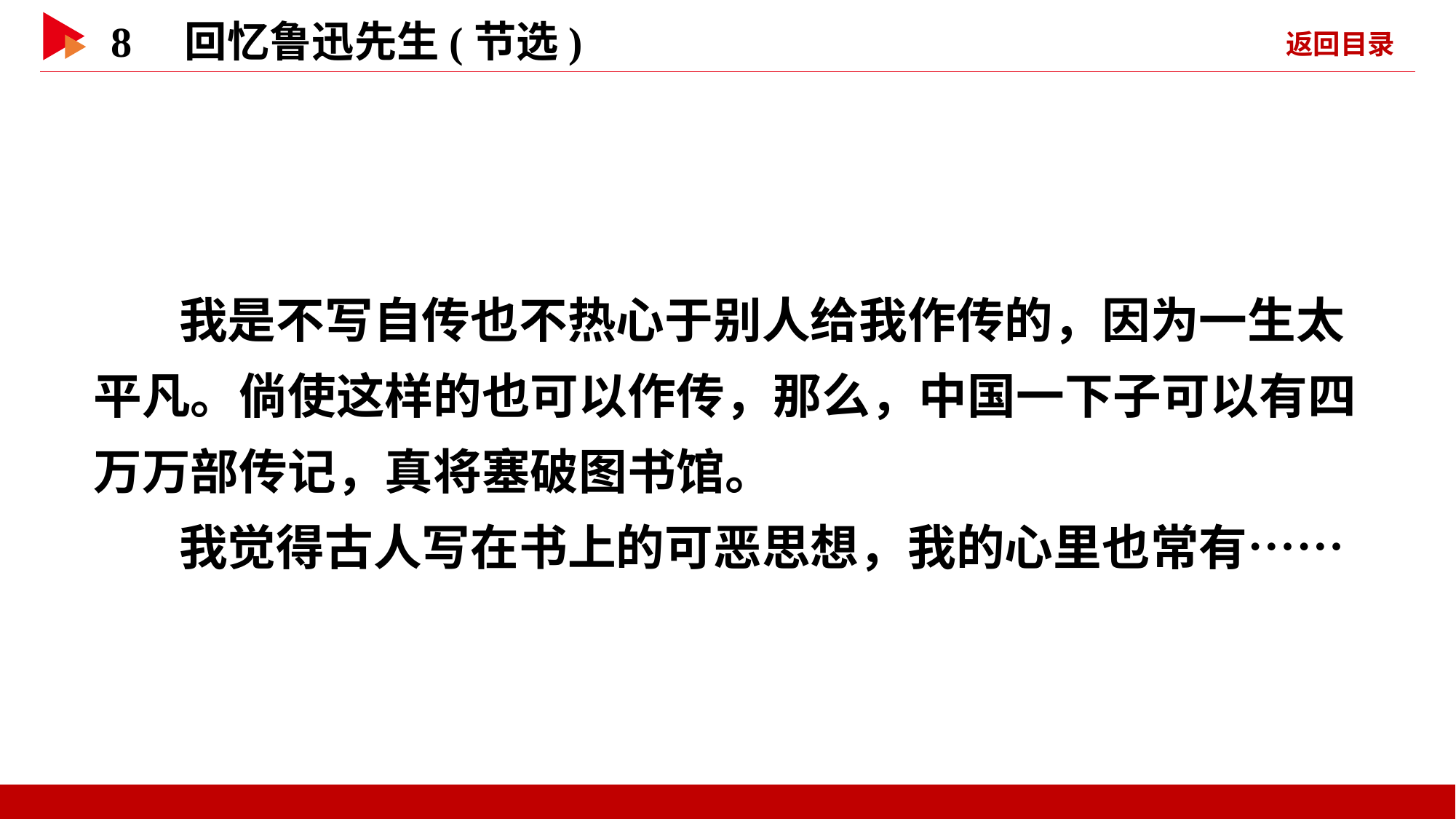

我是不写自传也不热心于别人给我作传的，因为一生太平凡。倘使这样的也可以作传，那么，中国一下子可以有四万万部传记，真将塞破图书馆。
我觉得古人写在书上的可恶思想，我的心里也常有……